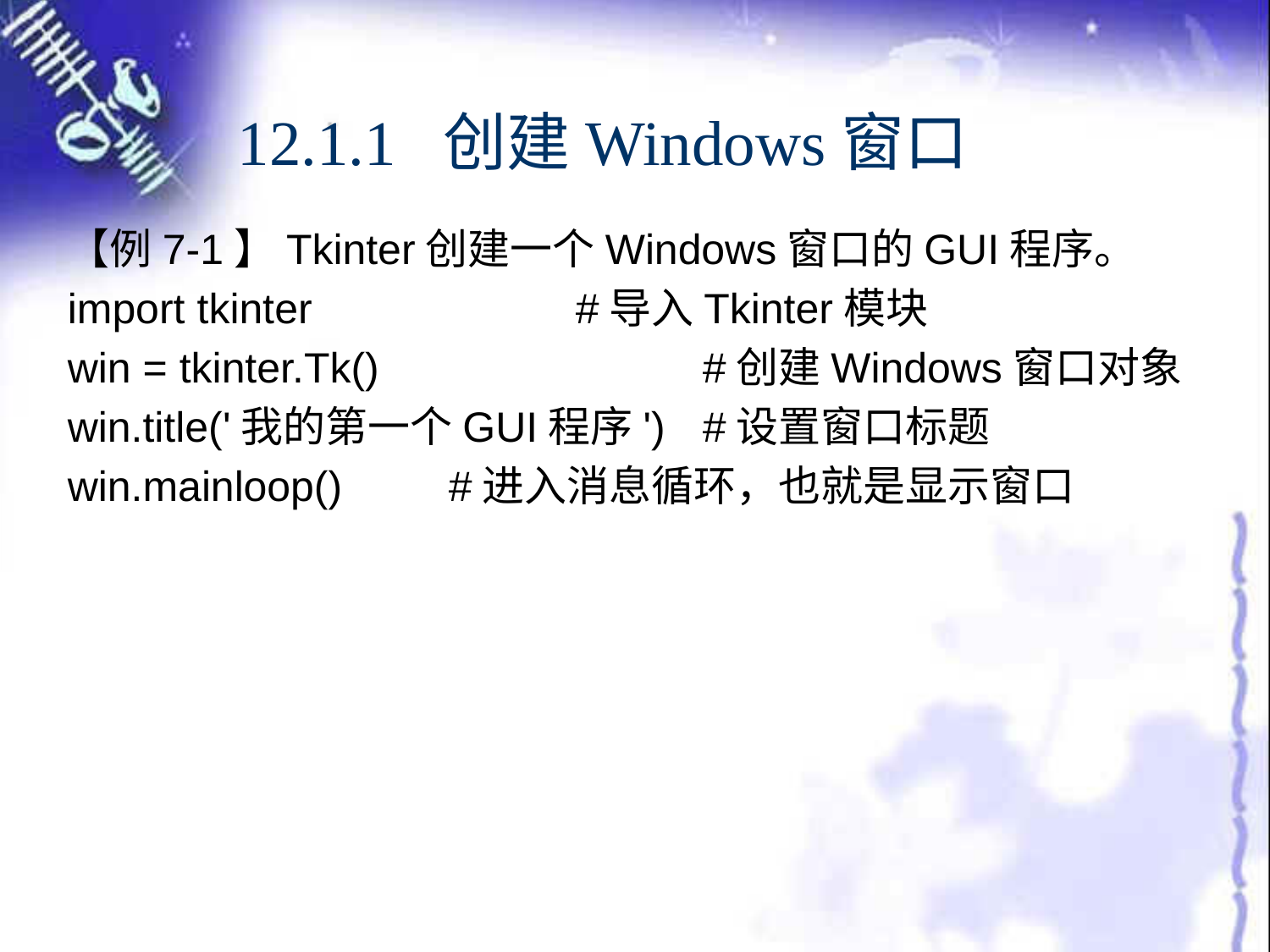

# 12.1.1  创建Windows窗口
【例7-1】Tkinter创建一个Windows窗口的GUI程序。
import tkinter			#导入Tkinter模块
win = tkinter.Tk()			#创建Windows窗口对象
win.title('我的第一个GUI程序')	#设置窗口标题
win.mainloop()	#进入消息循环，也就是显示窗口